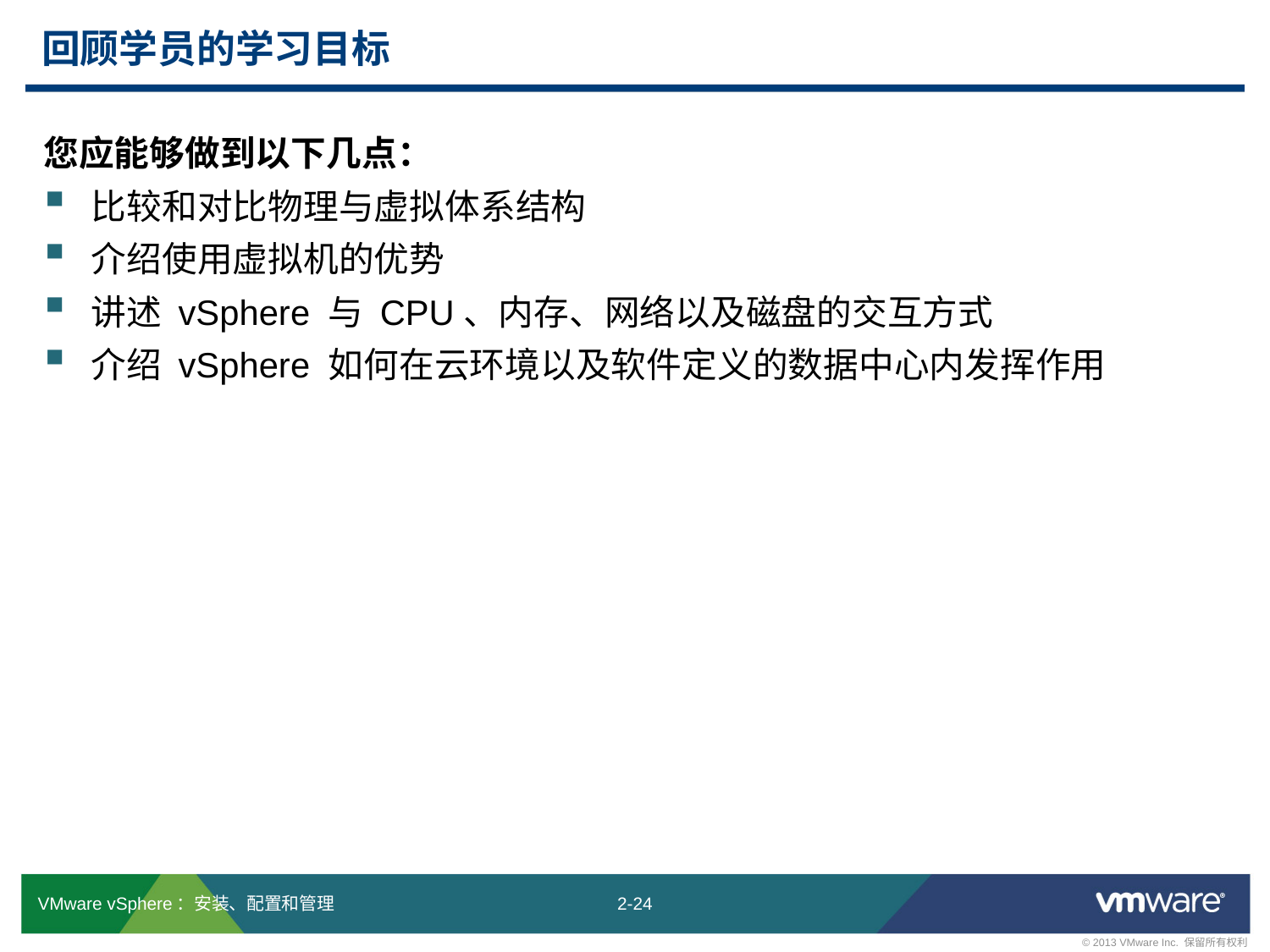

# 回顾学员的学习目标
您应能够做到以下几点：
比较和对比物理与虚拟体系结构
介绍使用虚拟机的优势
讲述 vSphere 与 CPU、内存、网络以及磁盘的交互方式
介绍 vSphere 如何在云环境以及软件定义的数据中心内发挥作用